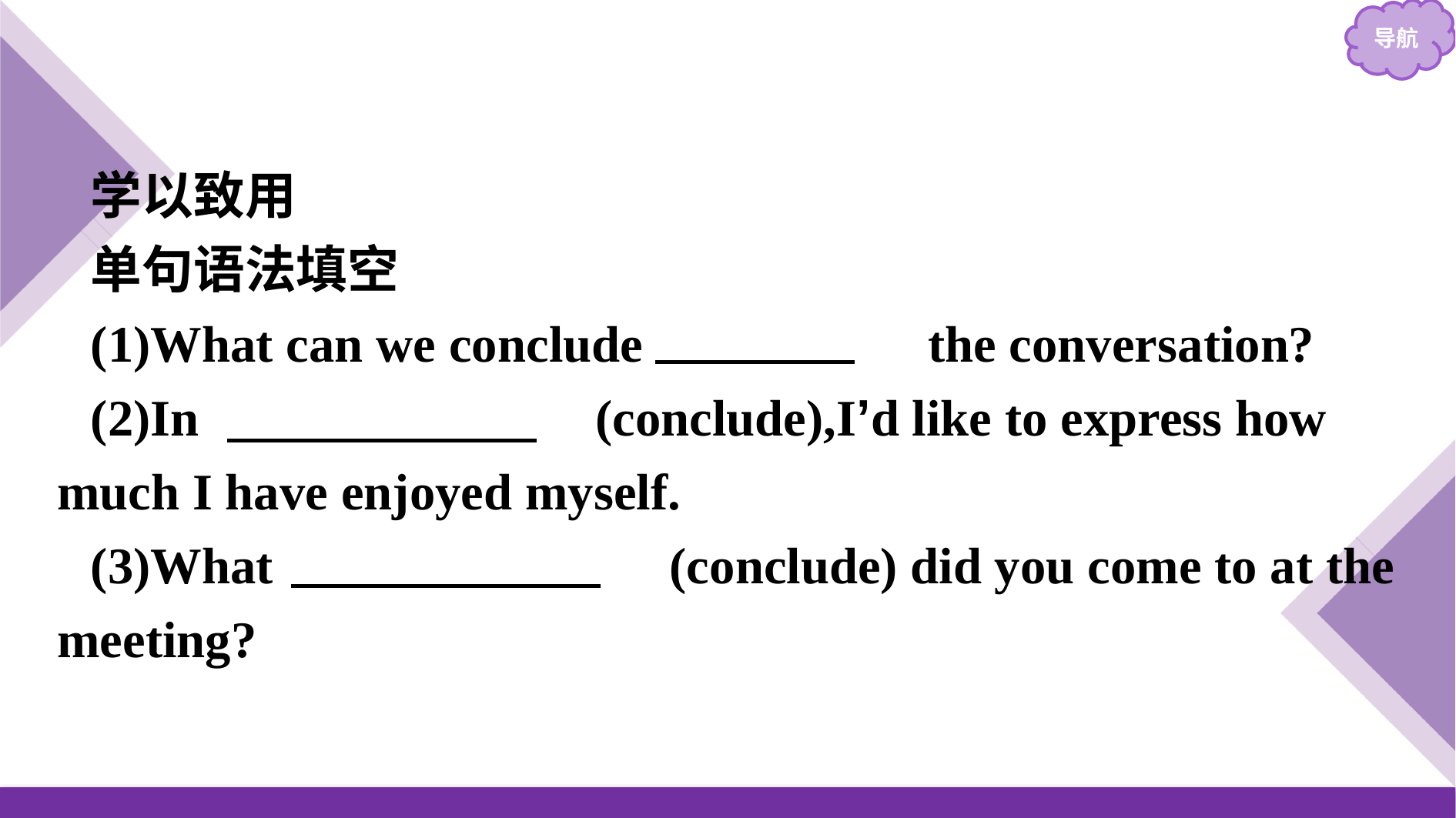

学以致用
单句语法填空
(1)What can we conclude 　from　 the conversation?
(2)In 　conclusion　(conclude),I’d like to express how much I have enjoyed myself.
(3)What 　conclusion　(conclude) did you come to at the meeting?